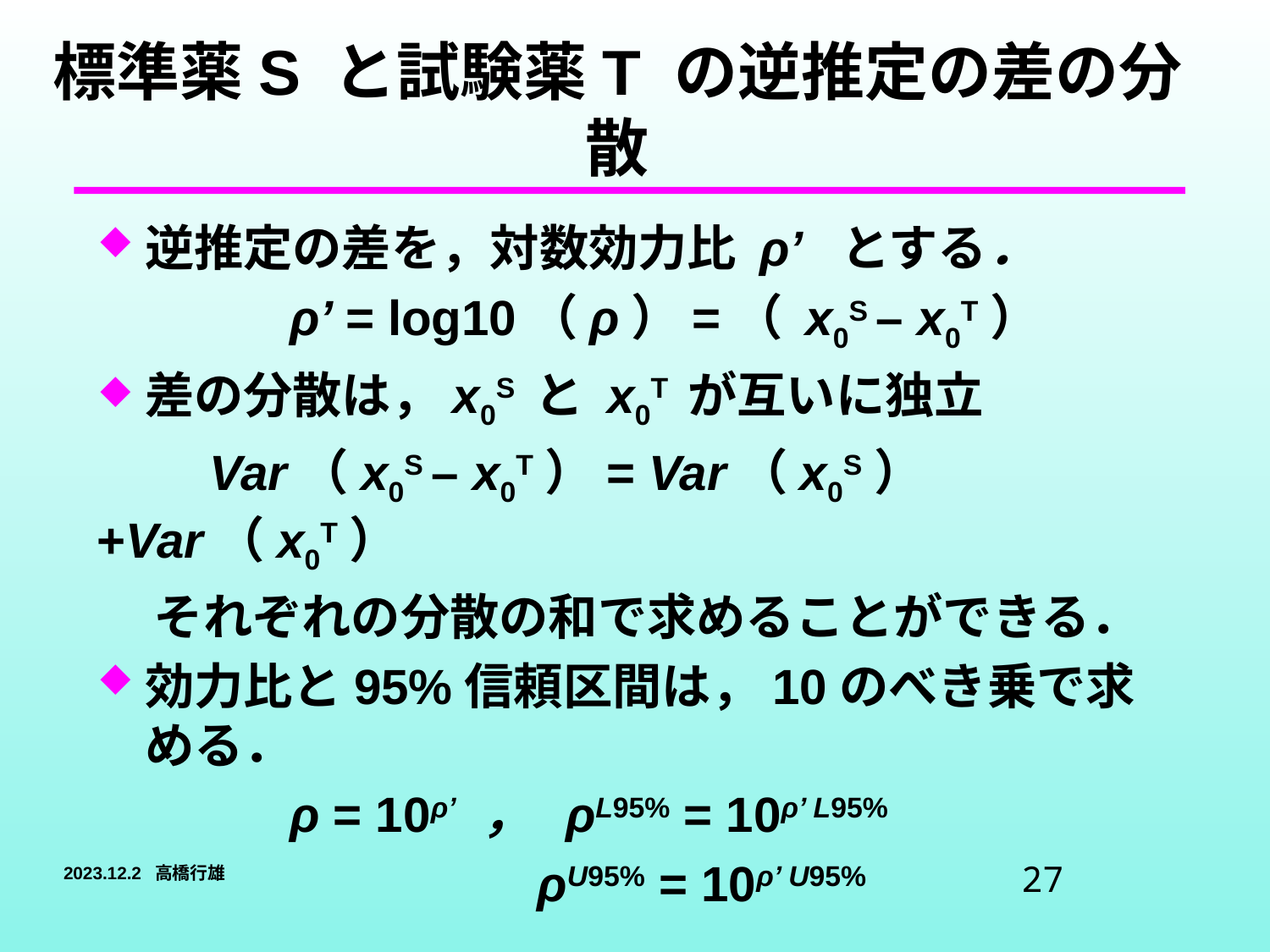

# 標準薬S と試験薬T の逆推定の差の分散
逆推定の差を，対数効力比 ρ’  とする．
              ρ’ = log10（ρ）=（ x0S – x0T）
差の分散は，x0S と x0T が互いに独立
              Var（x0S – x0T）= Var（x0S）+Var（x0T）
    それぞれの分散の和で求めることができる．
効力比と95%信頼区間は，10のべき乗で求める．
              ρ = 10ρ’ ，  ρL95% = 10ρ’ L95%
                                ρU95% = 10ρ’ U95%